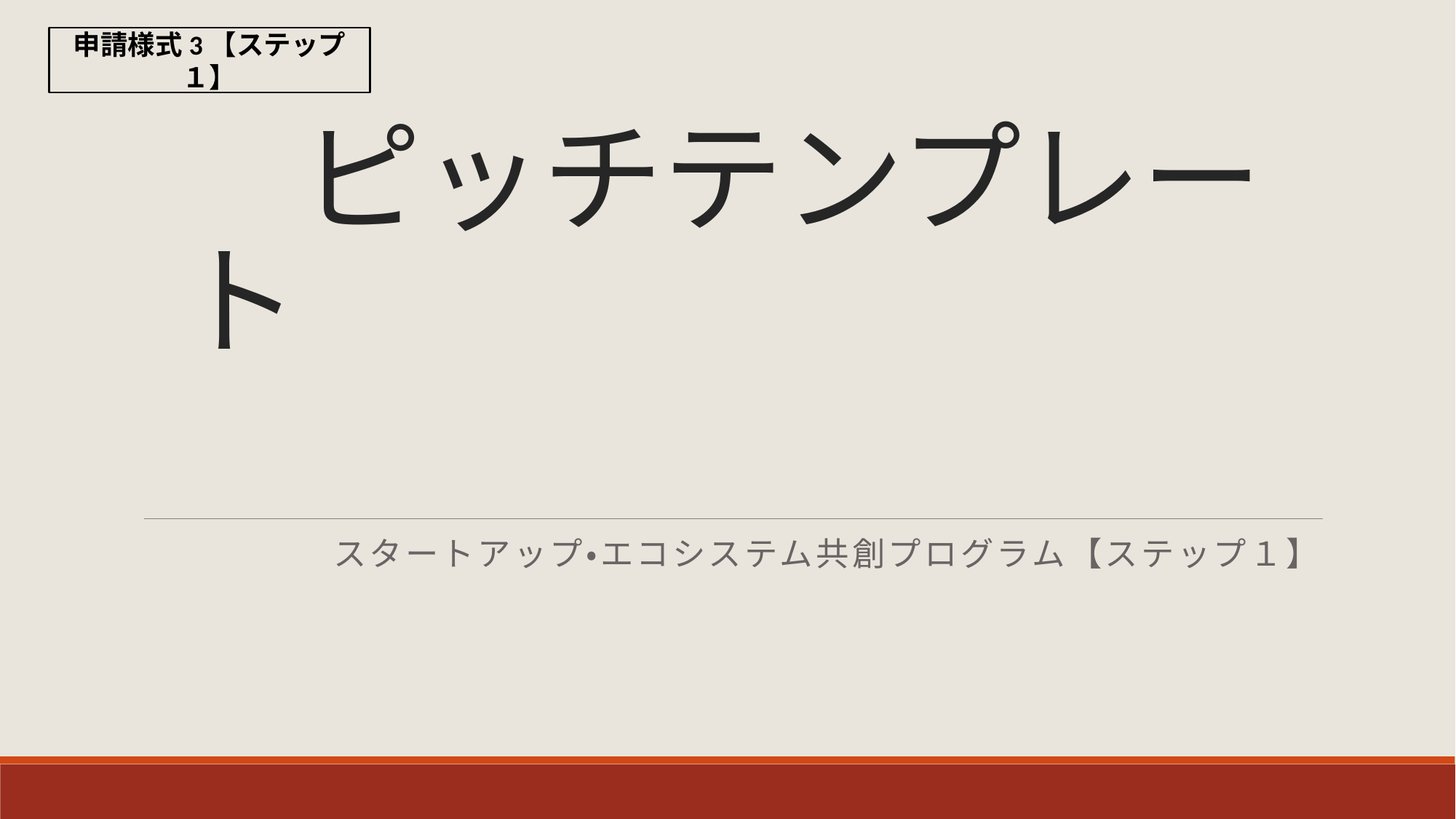

申請様式3【ステップ１】
# ピッチテンプレート
　　　　　 スタートアップ・エコシステム共創プログラム【ステップ１】